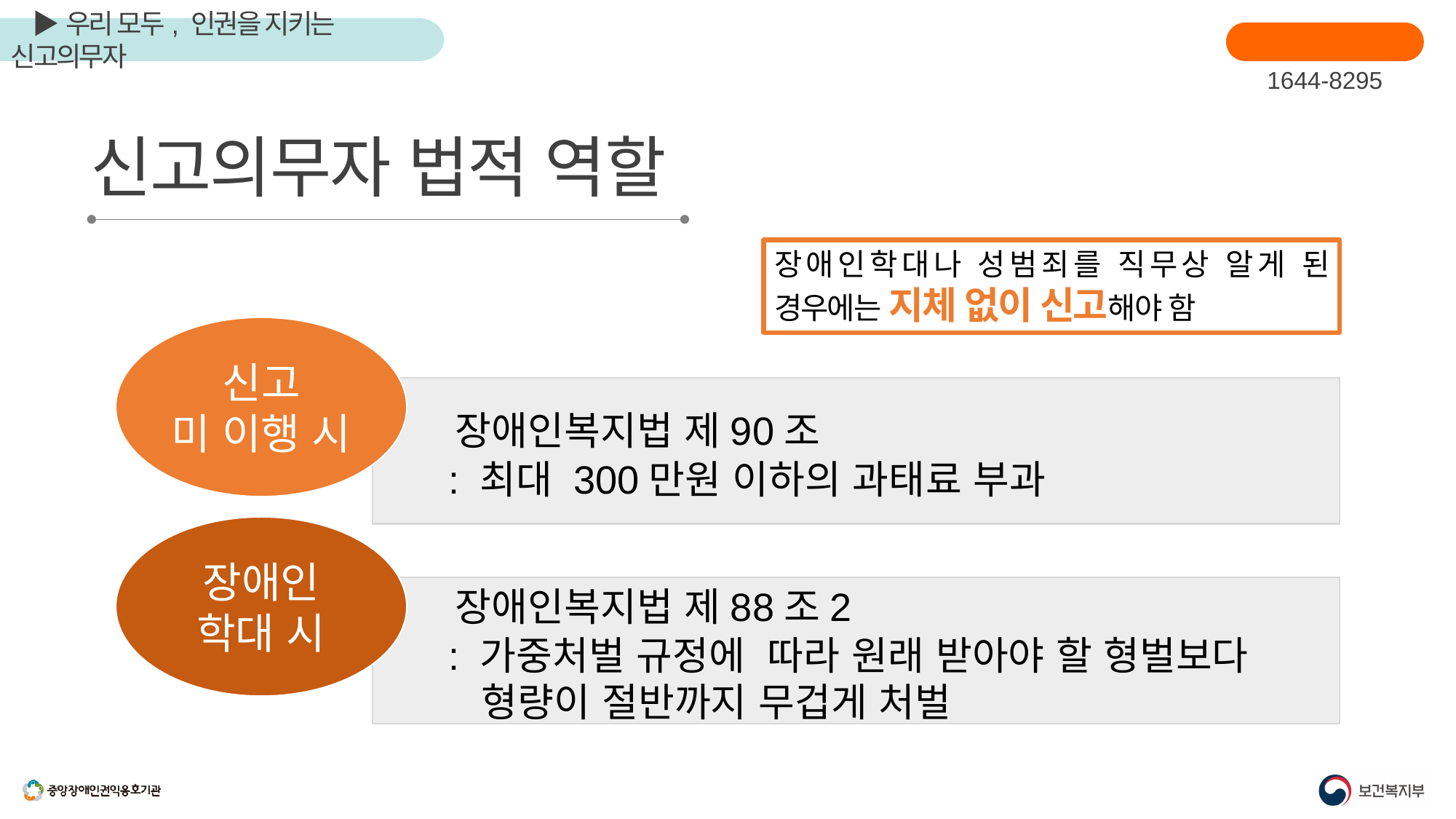

장애인학대신고
1644-8295

신고의무자 법적 역할
장애인학대나 성범죄를 직무상 알게 된 경우에는 지체 없이 신고해야 함
신고
미 이행 시
      장애인복지법 제90조
      : 최대 300만원 이하의 과태료 부과
장애인
학대 시
      장애인복지법 제88조2
      : 가중처벌 규정에  따라 원래 받아야 할 형벌보다
        형량이 절반까지 무겁게 처벌